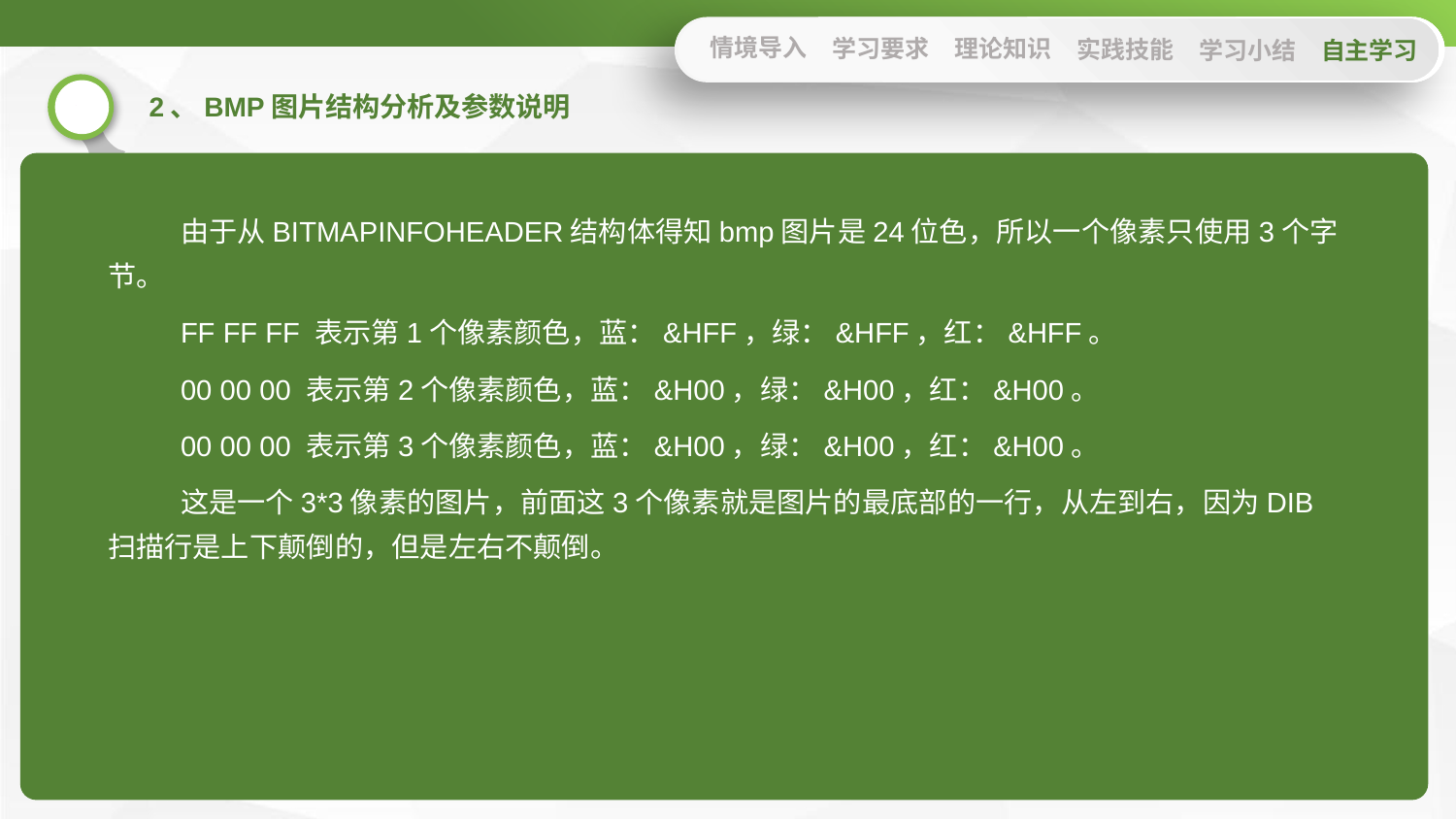

情境导入
学习要求
理论知识
实践技能
学习小结
自主学习
2、BMP图片结构分析及参数说明
由于从BITMAPINFOHEADER结构体得知bmp图片是24位色，所以一个像素只使用3个字节。
FF FF FF 表示第1个像素颜色，蓝：&HFF，绿：&HFF，红：&HFF。
00 00 00 表示第2个像素颜色，蓝：&H00，绿：&H00，红：&H00。
00 00 00 表示第3个像素颜色，蓝：&H00，绿：&H00，红：&H00。
这是一个3*3像素的图片，前面这3个像素就是图片的最底部的一行，从左到右，因为DIB扫描行是上下颠倒的，但是左右不颠倒。